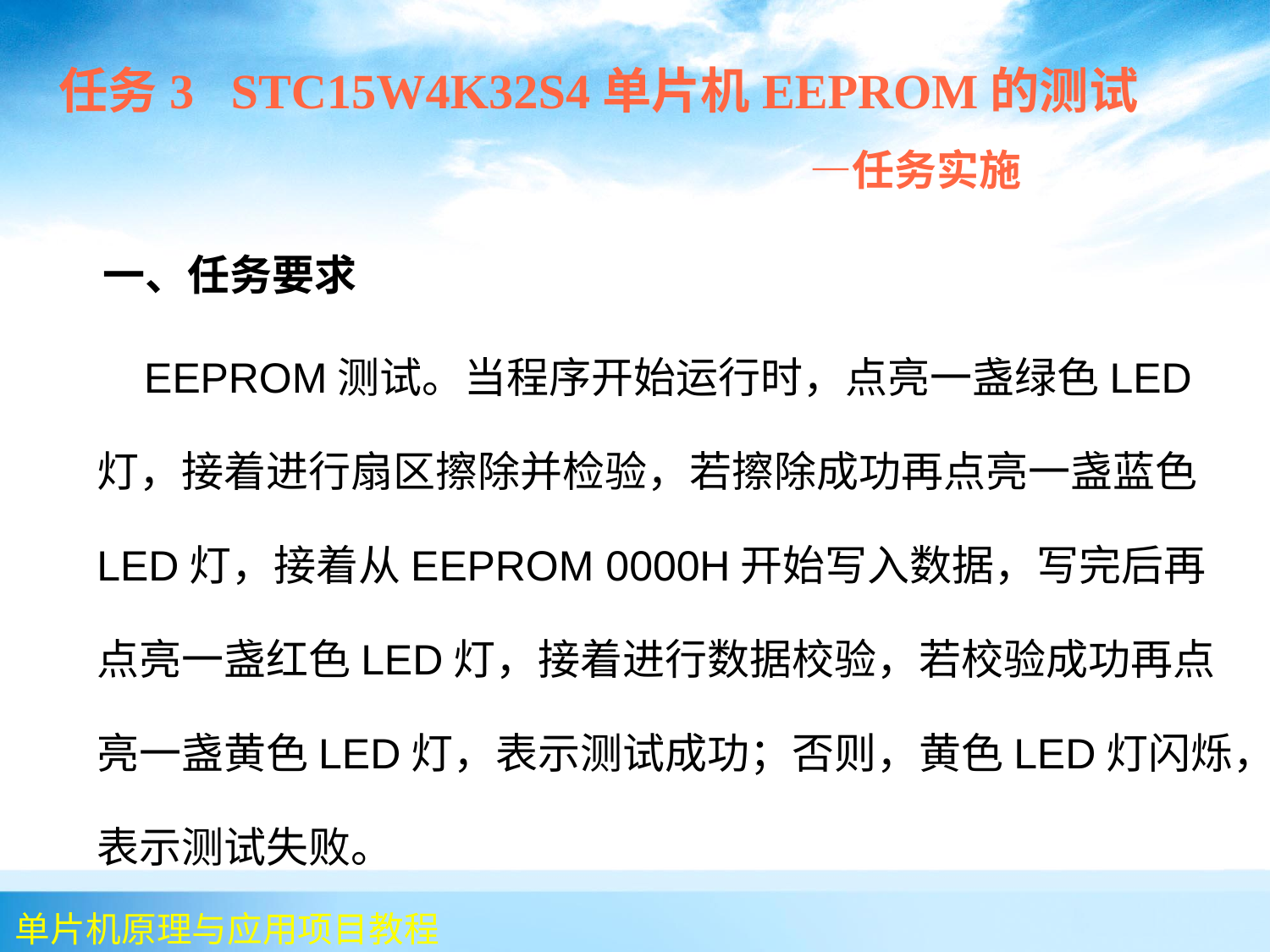

任务3   STC15W4K32S4单片机EEPROM的测试
                                                                     —任务实施
    一、任务要求
	    EEPROM测试。当程序开始运行时，点亮一盏绿色LED灯，接着进行扇区擦除并检验，若擦除成功再点亮一盏蓝色LED灯，接着从EEPROM 0000H开始写入数据，写完后再点亮一盏红色LED灯，接着进行数据校验，若校验成功再点亮一盏黄色LED灯，表示测试成功；否则，黄色LED灯闪烁，表示测试失败。